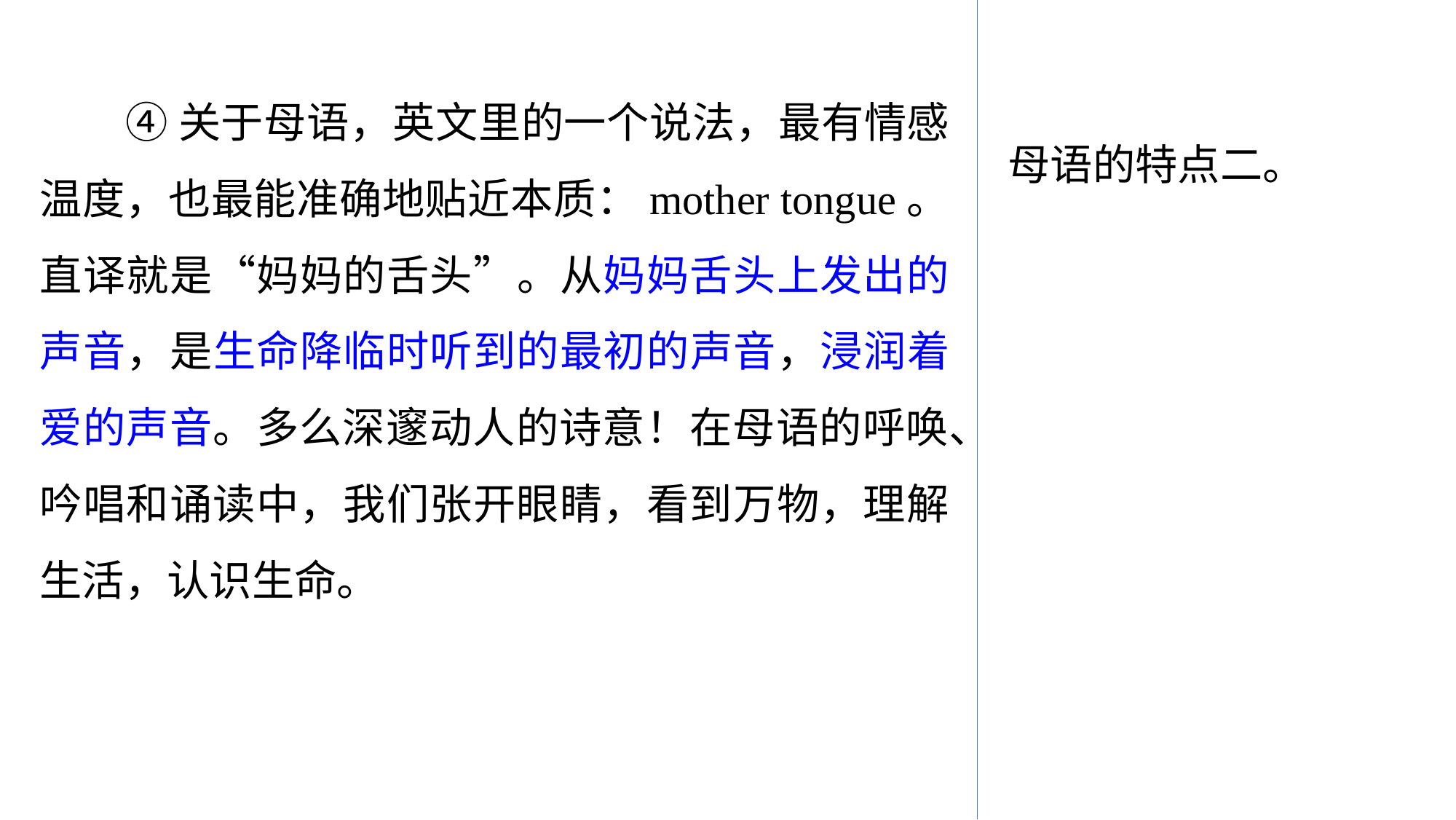

④关于母语，英文里的一个说法，最有情感温度，也最能准确地贴近本质：mother tongue。直译就是“妈妈的舌头”。从妈妈舌头上发出的声音，是生命降临时听到的最初的声音，浸润着爱的声音。多么深邃动人的诗意！在母语的呼唤、吟唱和诵读中，我们张开眼睛，看到万物，理解生活，认识生命。
母语的特点二。